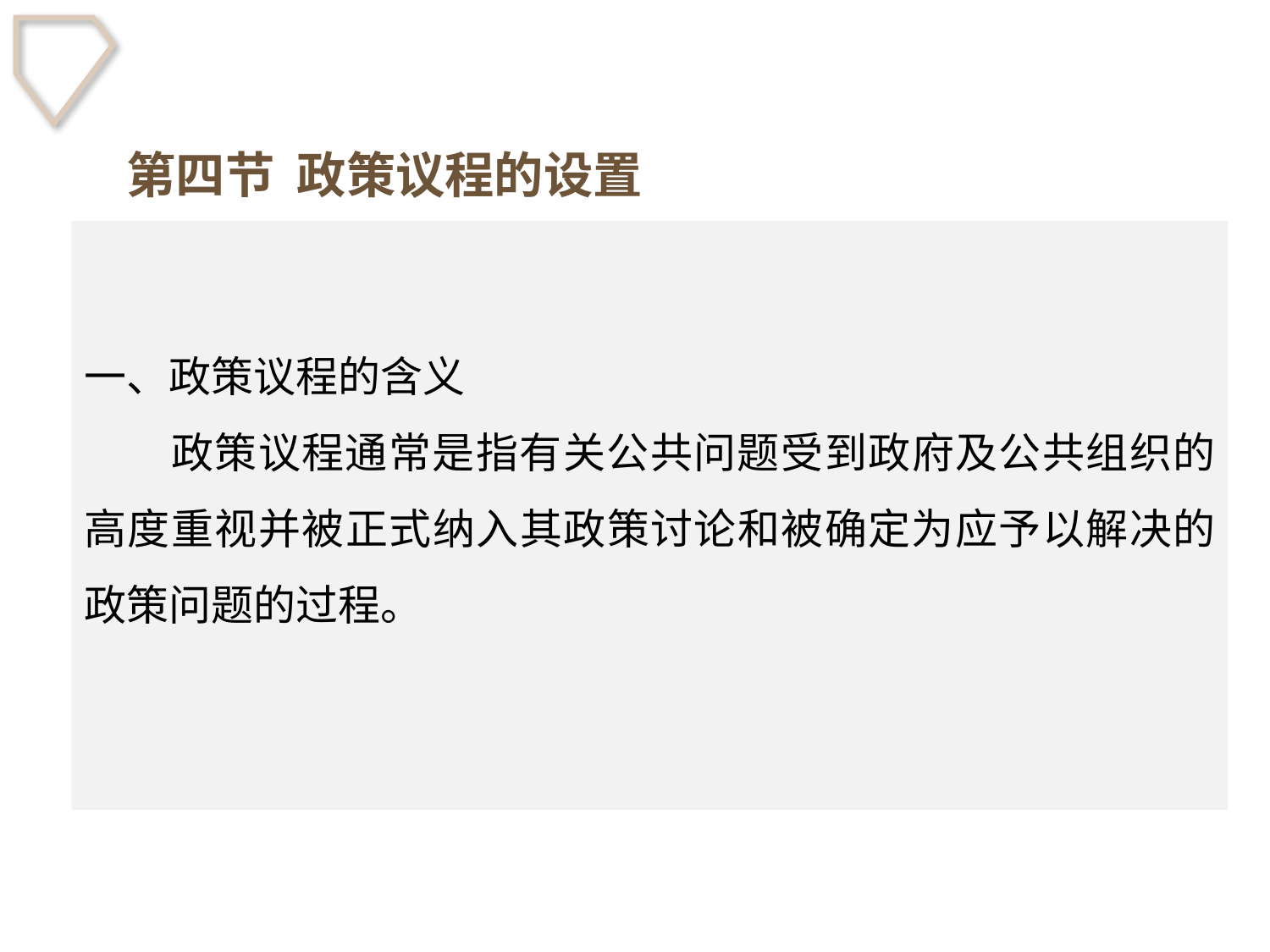

第四节  政策议程的设置
一、政策议程的含义
　　政策议程通常是指有关公共问题受到政府及公共组织的高度重视并被正式纳入其政策讨论和被确定为应予以解决的政策问题的过程。